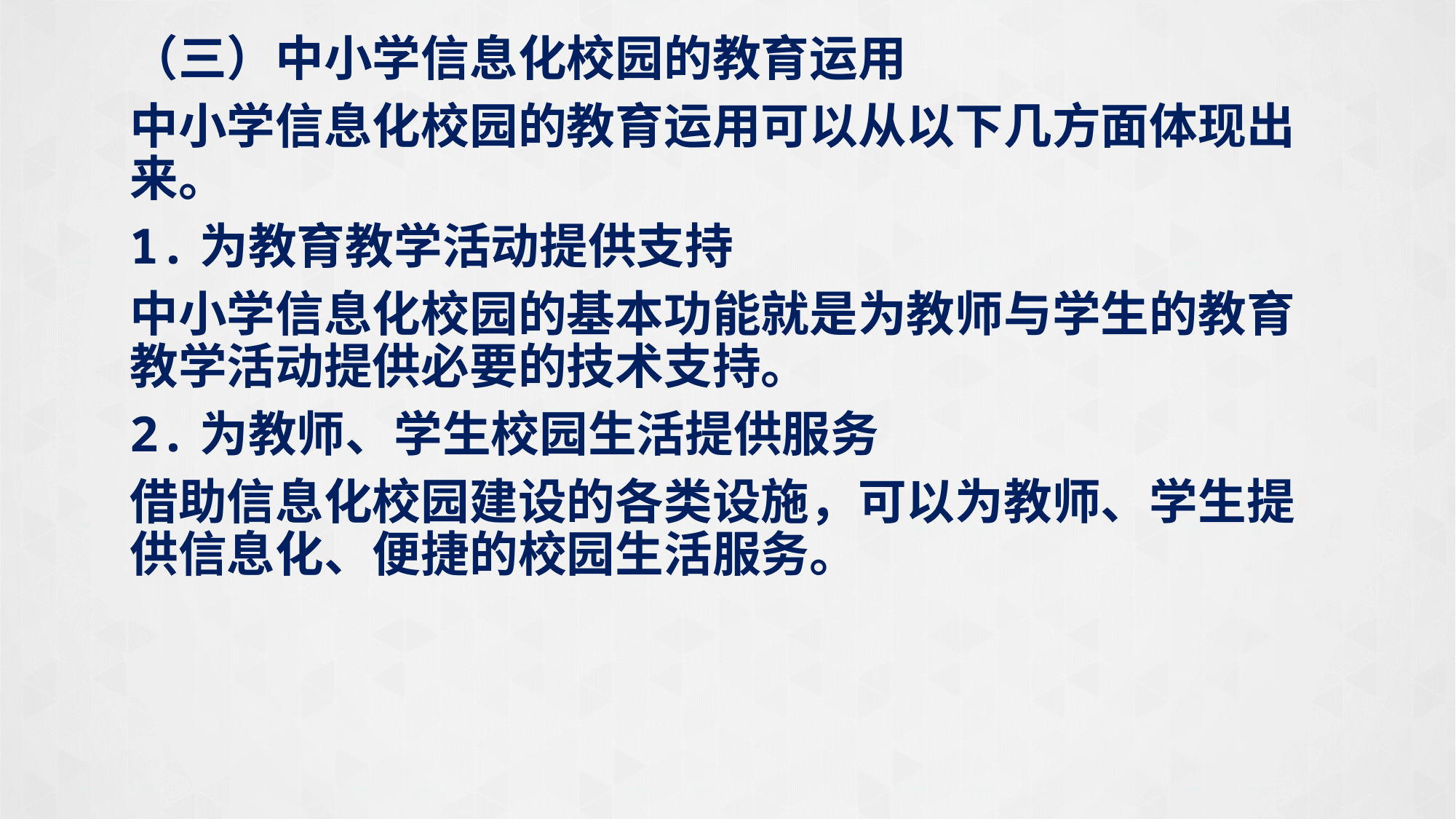

（三）中小学信息化校园的教育运用
中小学信息化校园的教育运用可以从以下几方面体现出来。
1.为教育教学活动提供支持
中小学信息化校园的基本功能就是为教师与学生的教育教学活动提供必要的技术支持。
2.为教师、学生校园生活提供服务
借助信息化校园建设的各类设施，可以为教师、学生提供信息化、便捷的校园生活服务。